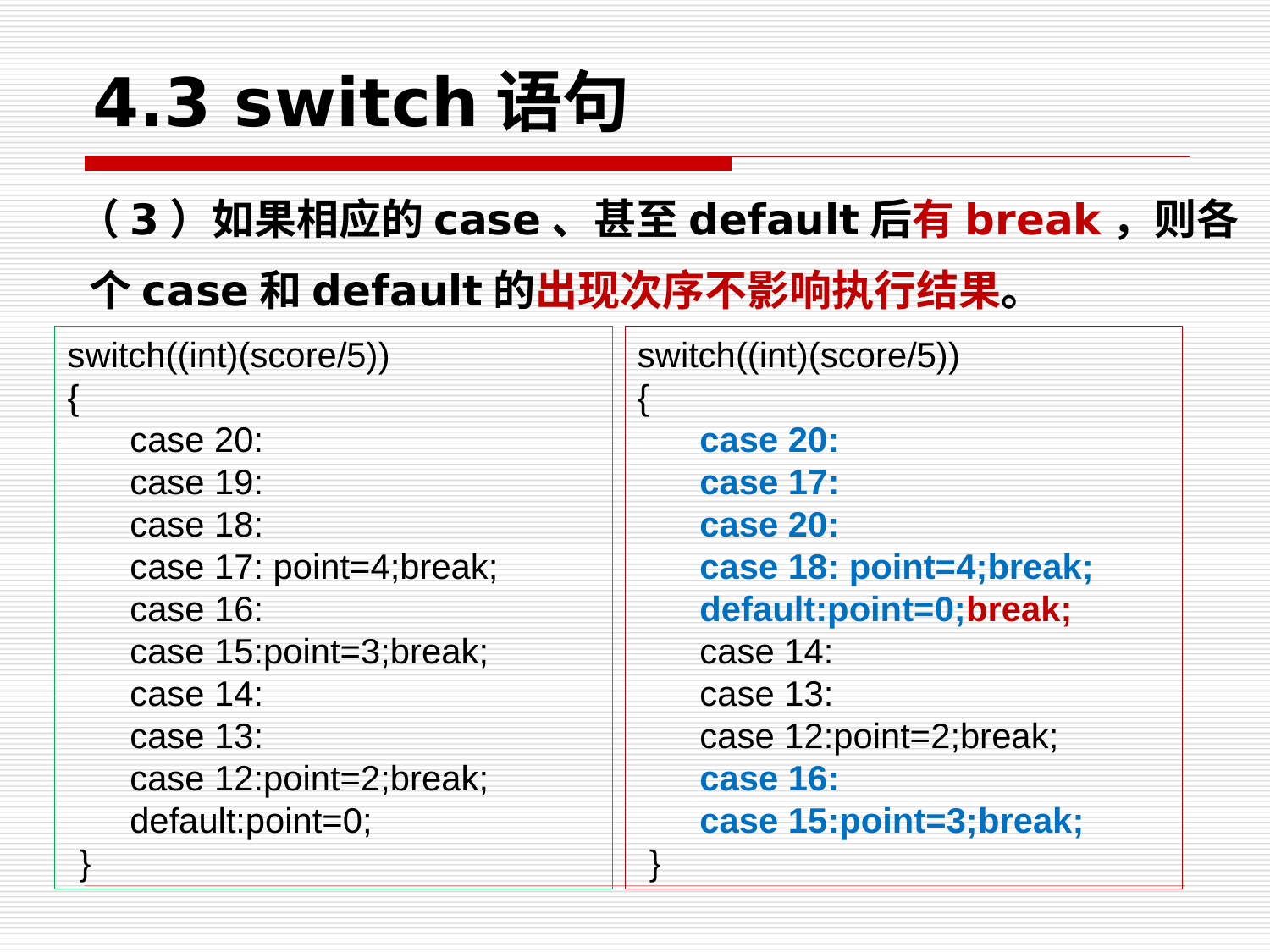

# 4.3 switch语句
（3）如果相应的case、甚至default后有break，则各个case和default的出现次序不影响执行结果。

switch((int)(score/5))
{
case 20:
case 19:
case 18:
case 17: point=4;break;
case 16:
case 15:point=3;break;
case 14:
case 13:
case 12:point=2;break;
default:point=0;
	}
switch((int)(score/5))
{
case 20:
case 17:
case 20:
case 18: point=4;break;
default:point=0;break;
case 14:
case 13:
case 12:point=2;break;
case 16:
case 15:point=3;break;
	}